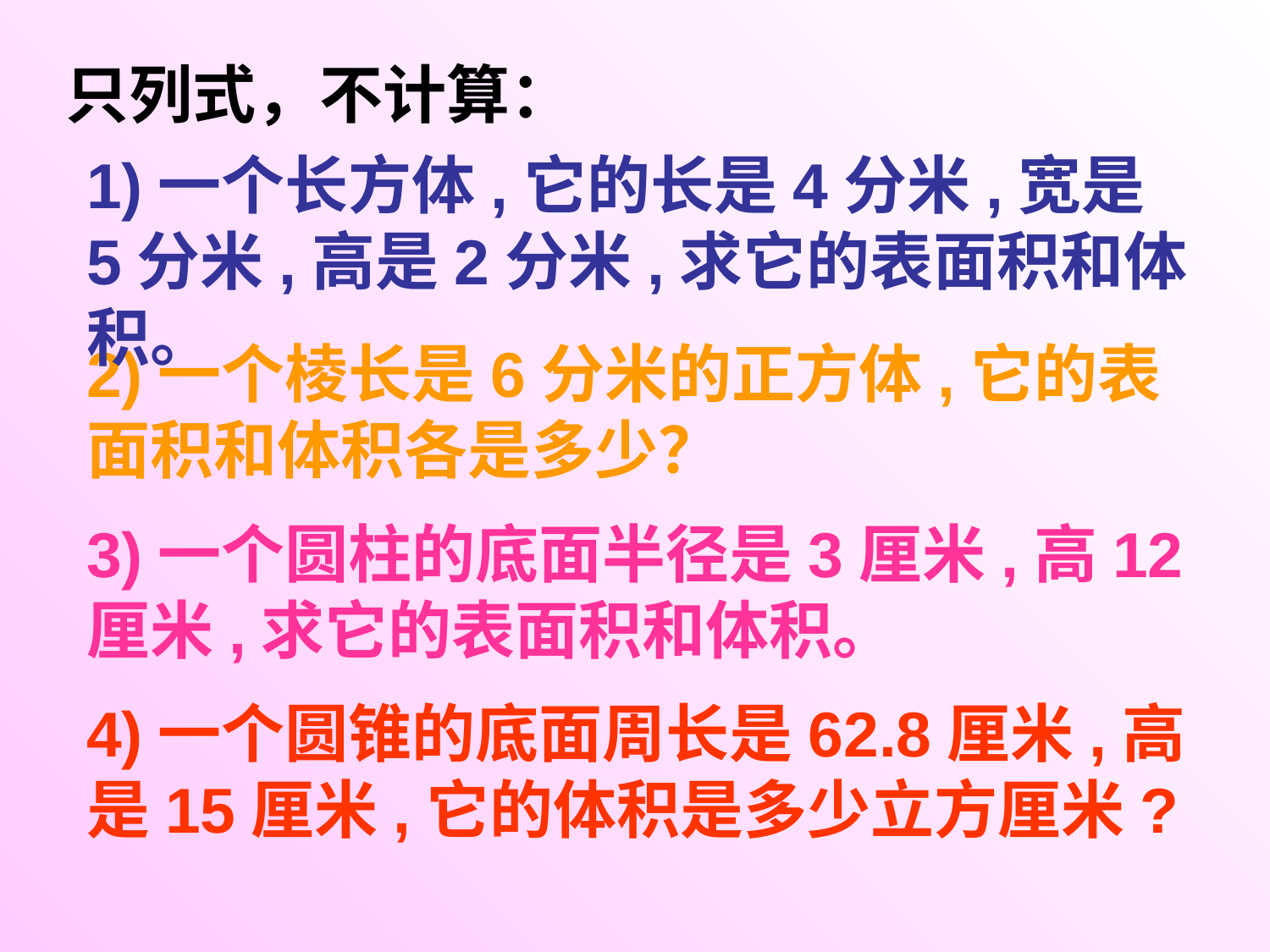

只列式，不计算：
1)一个长方体,它的长是4分米,宽是5分米,高是2分米,求它的表面积和体积。
2)一个棱长是6分米的正方体,它的表面积和体积各是多少？
3)一个圆柱的底面半径是3厘米,高12厘米,求它的表面积和体积。
4)一个圆锥的底面周长是62.8厘米,高是15厘米,它的体积是多少立方厘米?